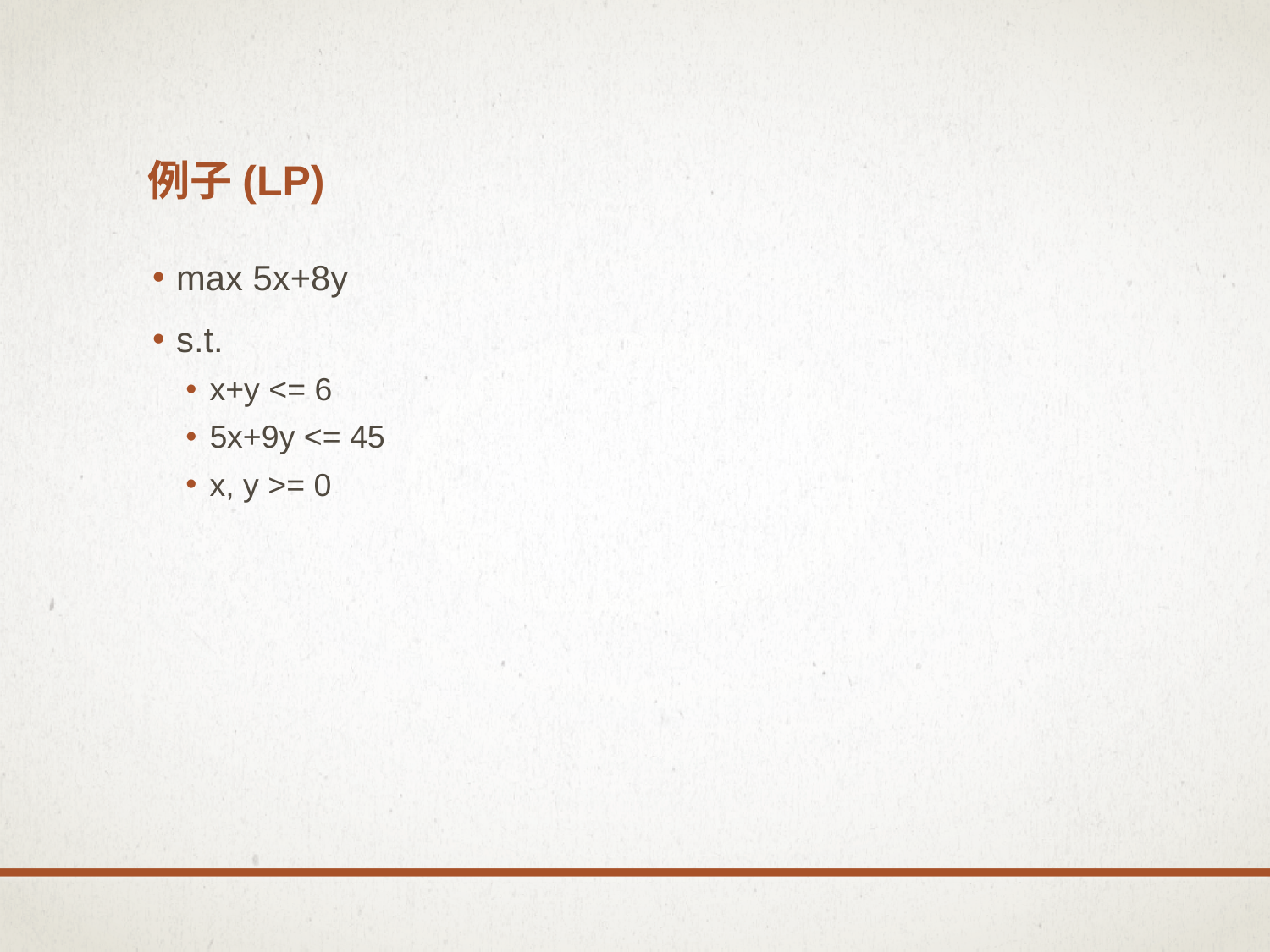

# 例子(lp)
max 5x+8y
s.t.
x+y <= 6
5x+9y <= 45
x, y >= 0